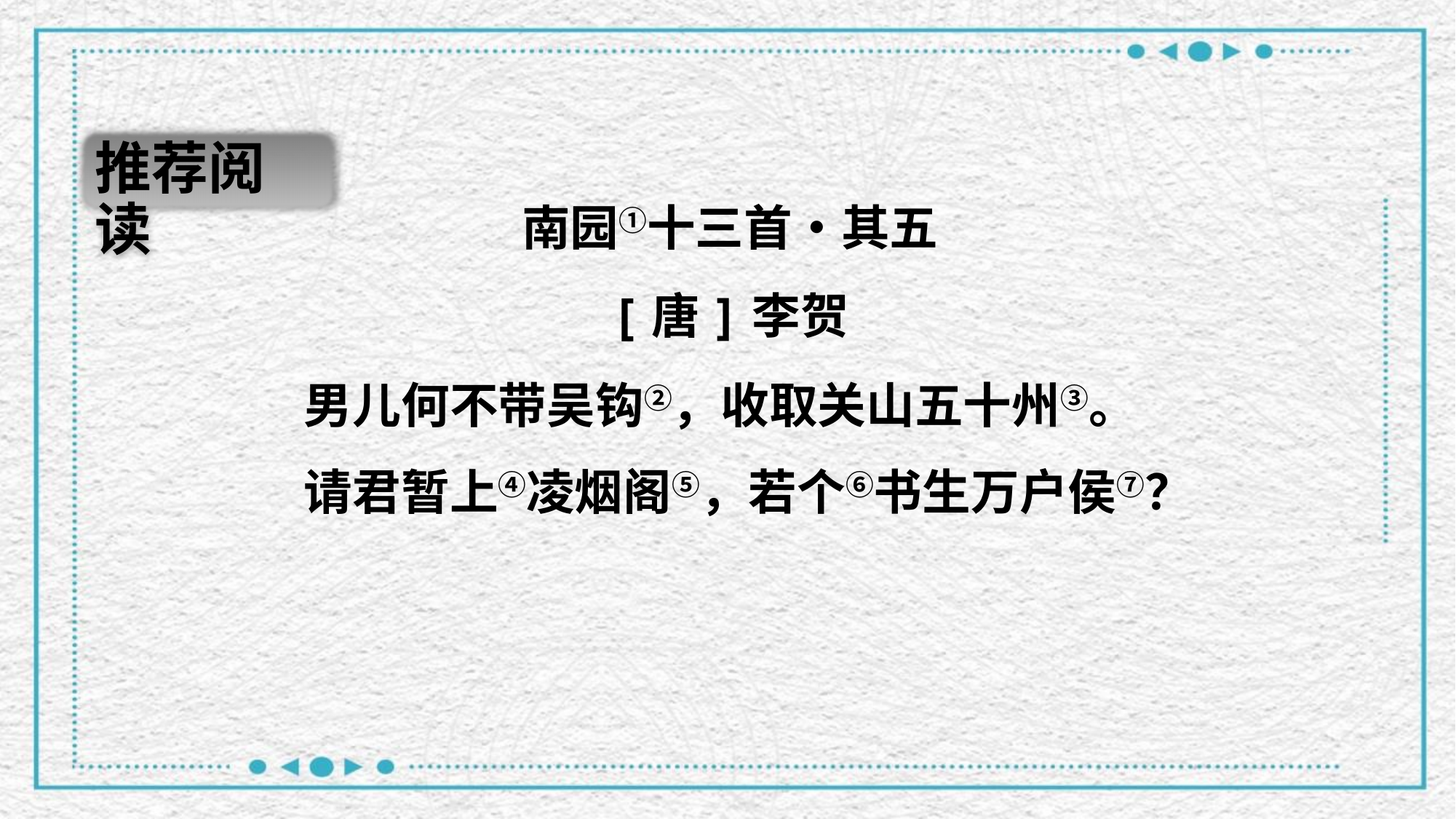

推荐阅读
南园①十三首•其五
[唐]李贺
男儿何不带吴钩②，收取关山五十州③。
请君暂上④凌烟阁⑤，若个⑥书生万户侯⑦？